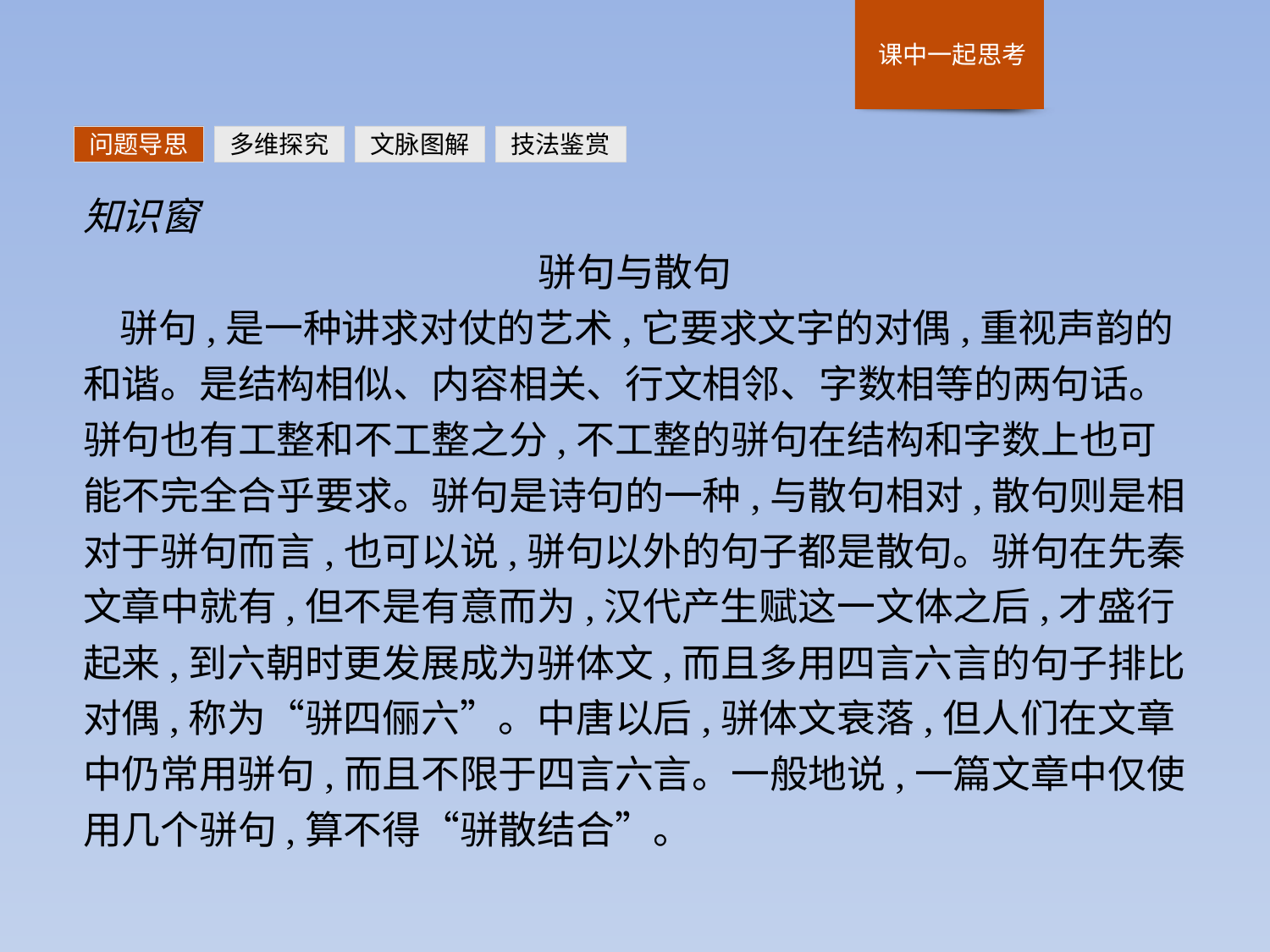

问题导思
多维探究
文脉图解
技法鉴赏
知识窗
骈句与散句
骈句,是一种讲求对仗的艺术,它要求文字的对偶,重视声韵的和谐。是结构相似、内容相关、行文相邻、字数相等的两句话。骈句也有工整和不工整之分,不工整的骈句在结构和字数上也可能不完全合乎要求。骈句是诗句的一种,与散句相对,散句则是相对于骈句而言,也可以说,骈句以外的句子都是散句。骈句在先秦文章中就有,但不是有意而为,汉代产生赋这一文体之后,才盛行起来,到六朝时更发展成为骈体文,而且多用四言六言的句子排比对偶,称为“骈四俪六”。中唐以后,骈体文衰落,但人们在文章中仍常用骈句,而且不限于四言六言。一般地说,一篇文章中仅使用几个骈句,算不得“骈散结合”。